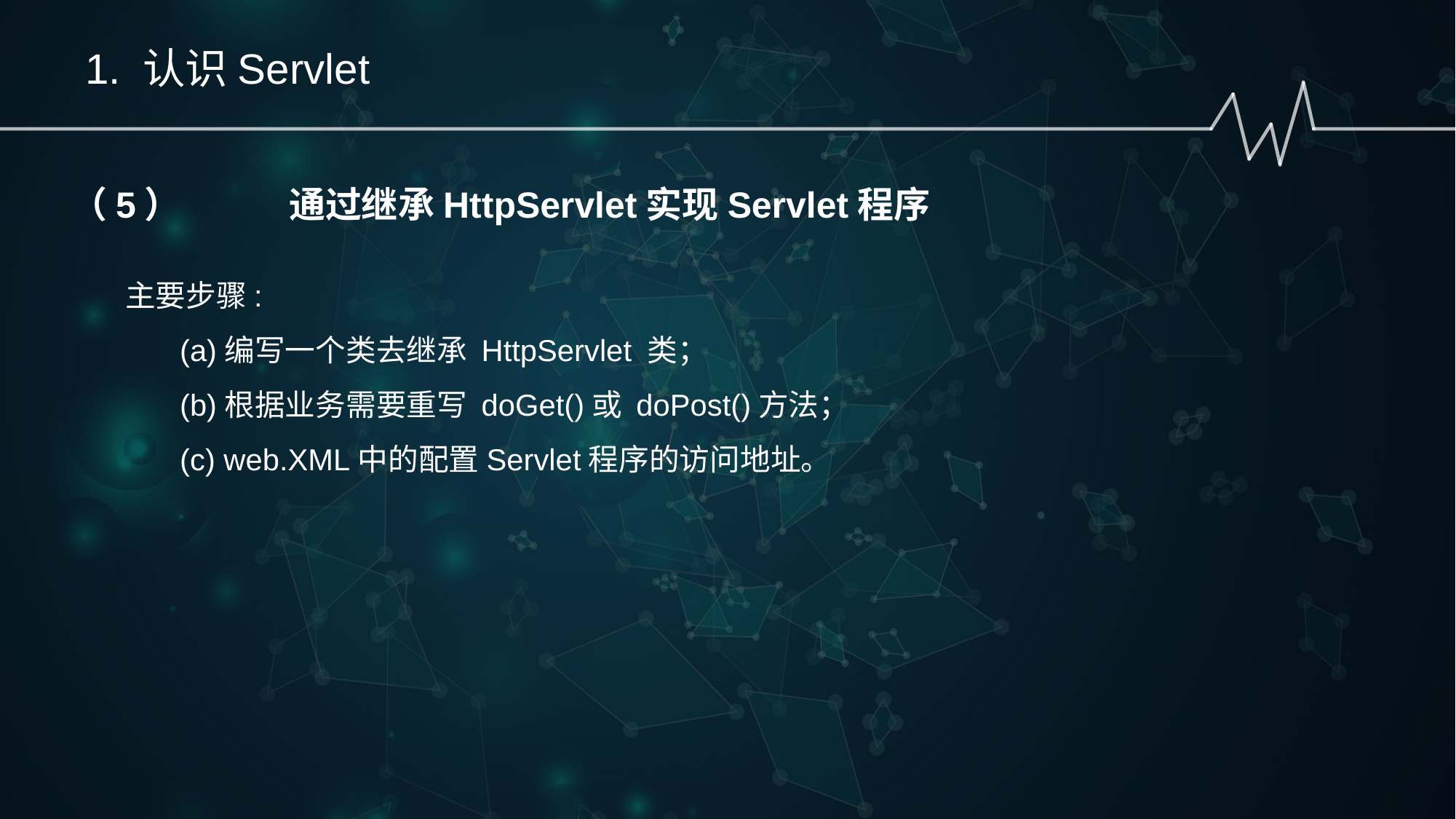

1. 认识Servlet
（5）	通过继承HttpServlet实现Servlet程序

主要步骤:
(a)编写一个类去继承 HttpServlet 类；
(b)根据业务需要重写 doGet()或 doPost()方法；
(c) web.XML中的配置Servlet程序的访问地址。